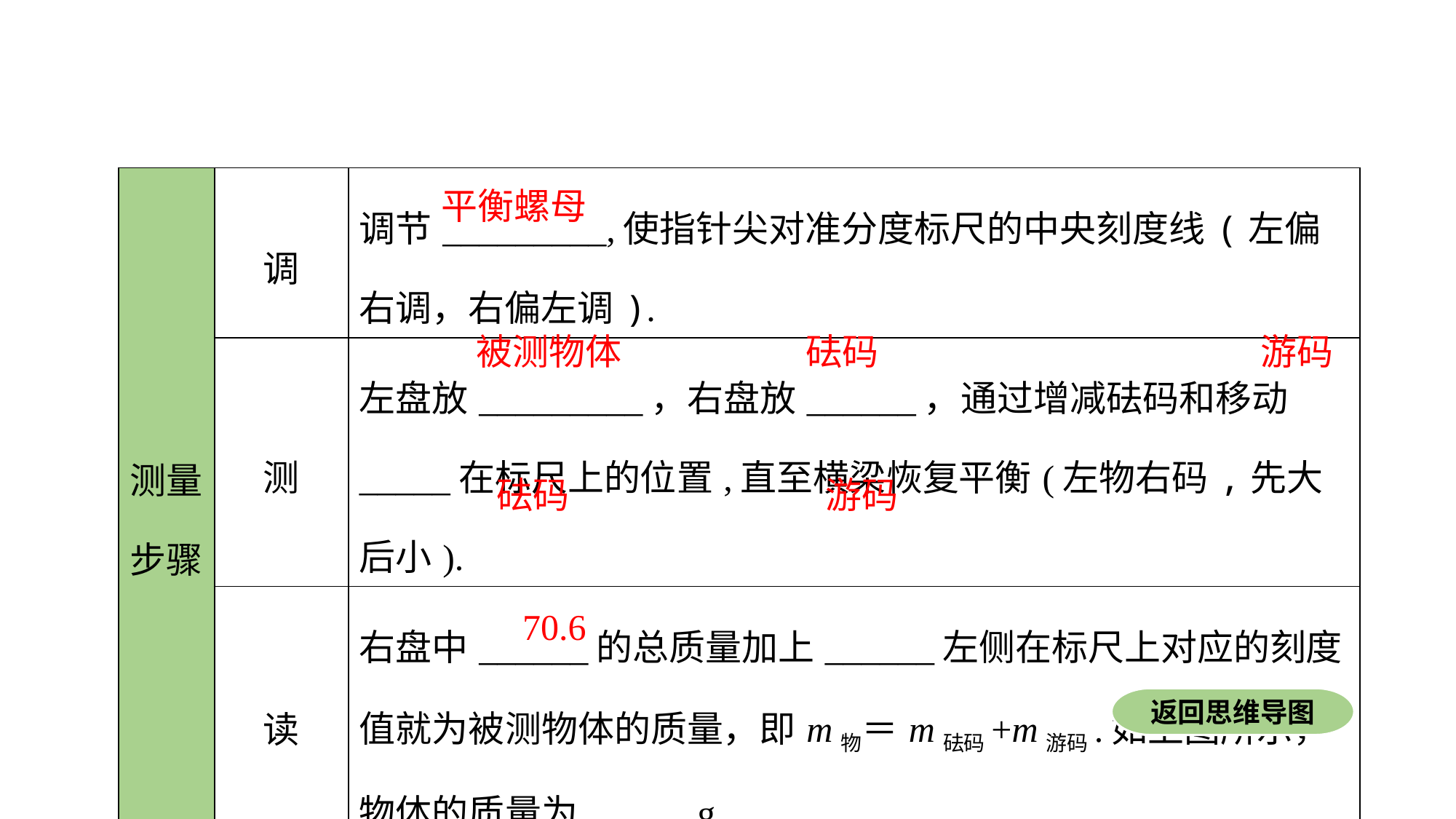

| 测量步骤 | 调 | 调节\_\_\_\_\_\_\_\_\_,使指针尖对准分度标尺的中央刻度线(左偏右调，右偏左调). |
| --- | --- | --- |
|  | 测 | 左盘放\_\_\_\_\_\_\_\_\_，右盘放\_\_\_\_\_\_，通过增减砝码和移动\_\_\_\_\_在标尺上的位置,直至横梁恢复平衡(左物右码,先大后小). |
|  | 读 | 右盘中\_\_\_\_\_\_的总质量加上\_\_\_\_\_\_左侧在标尺上对应的刻度值就为被测物体的质量，即m物＝m砝码+m游码.如上图所示，物体的质量为\_\_\_\_\_\_g. |
平衡螺母
被测物体
砝码
游码
砝码
游码
70.6
返回思维导图